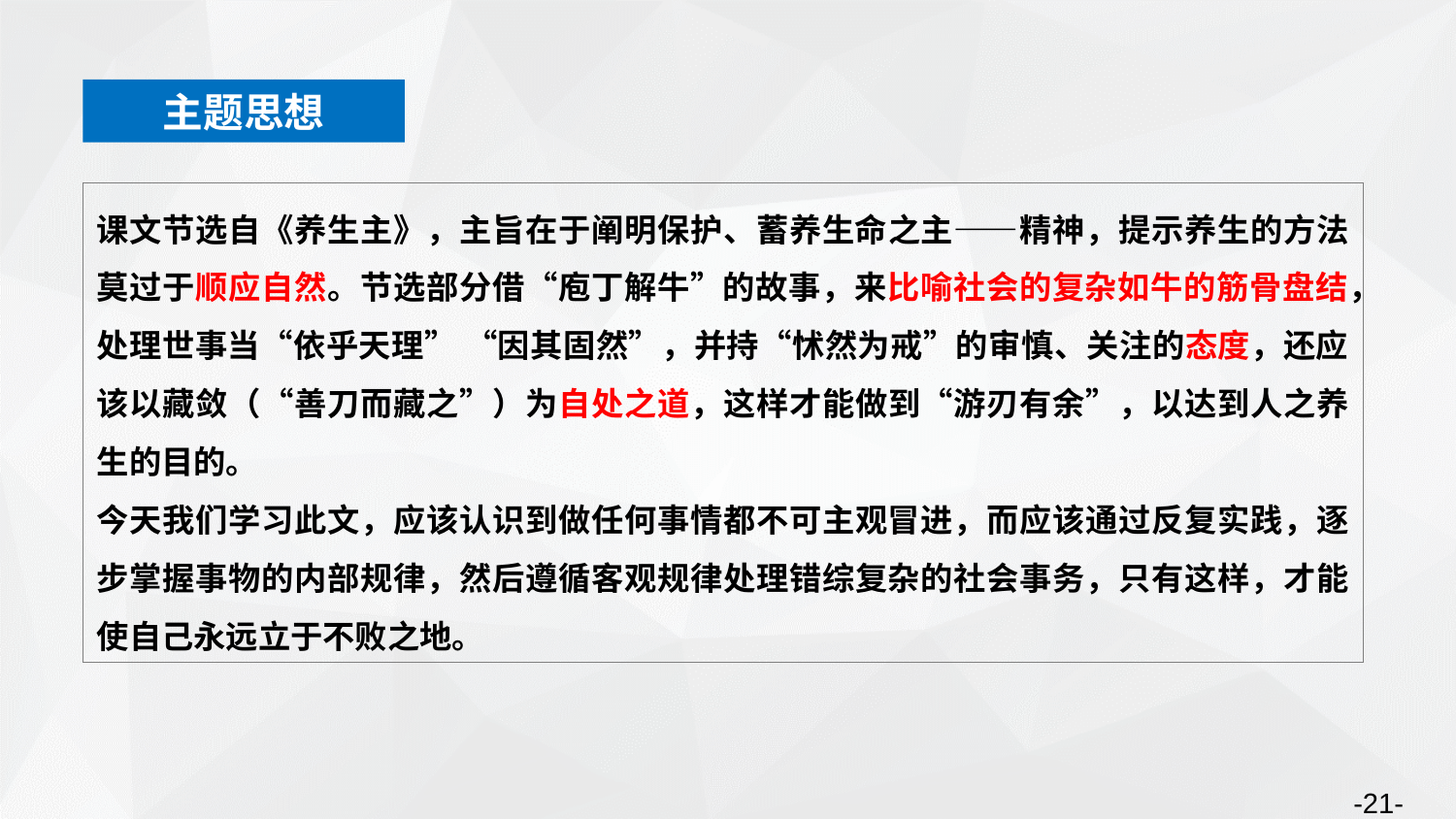

主题思想
课文节选自《养生主》，主旨在于阐明保护、蓄养生命之主——精神，提示养生的方法莫过于顺应自然。节选部分借“庖丁解牛”的故事，来比喻社会的复杂如牛的筋骨盘结，处理世事当“依乎天理” “因其固然”，并持“怵然为戒”的审慎、关注的态度，还应该以藏敛（“善刀而藏之”）为自处之道，这样才能做到“游刃有余”，以达到人之养生的目的。
今天我们学习此文，应该认识到做任何事情都不可主观冒进，而应该通过反复实践，逐步掌握事物的内部规律，然后遵循客观规律处理错综复杂的社会事务，只有这样，才能使自己永远立于不败之地。
-21-